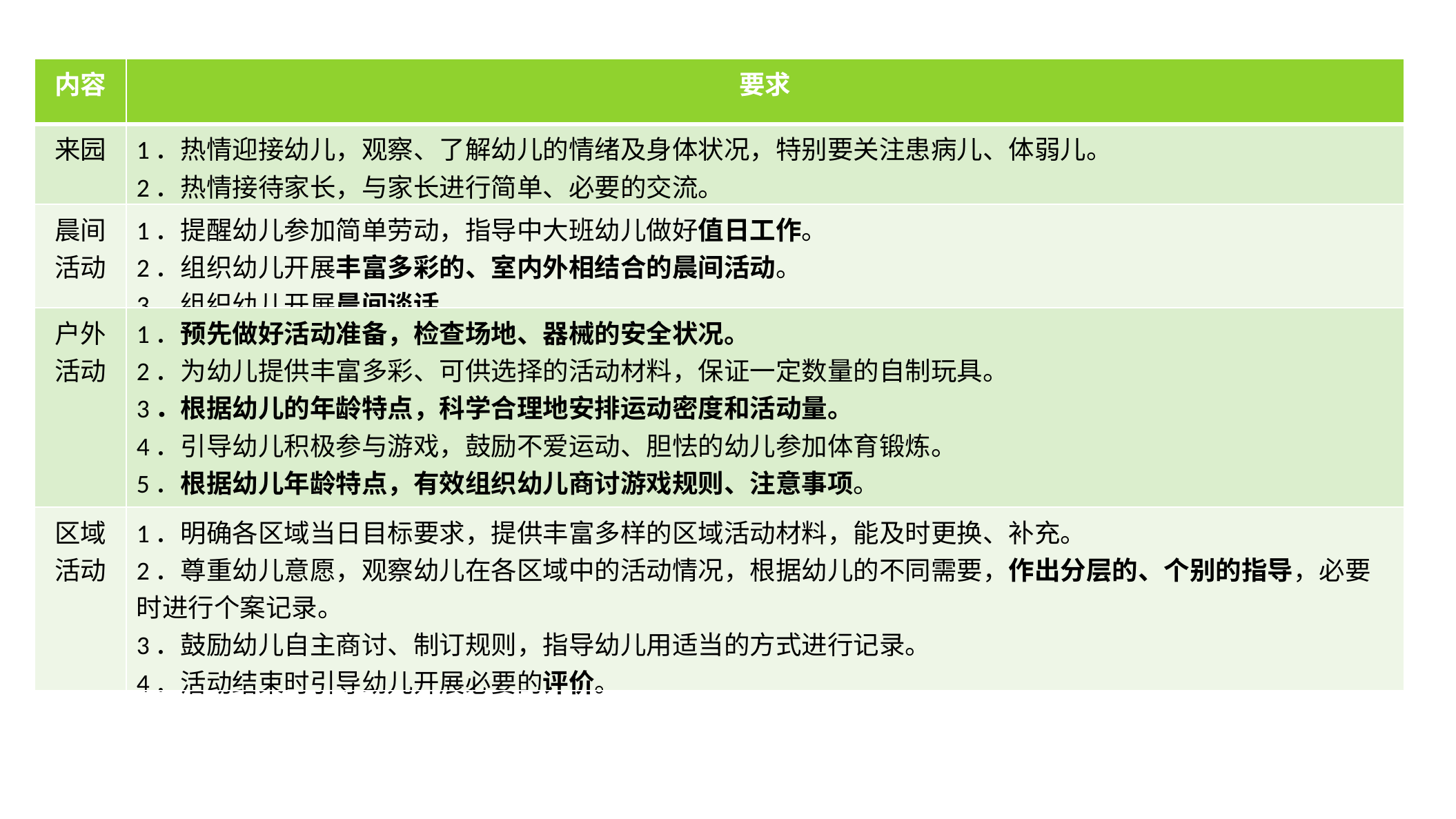

| 内容 | 要求 |
| --- | --- |
| 来园 | 1．热情迎接幼儿，观察、了解幼儿的情绪及身体状况，特别要关注患病儿、体弱儿。 2．热情接待家长，与家长进行简单、必要的交流。 |
| 晨间活动 | 1．提醒幼儿参加简单劳动，指导中大班幼儿做好值日工作。 2．组织幼儿开展丰富多彩的、室内外相结合的晨间活动。 3．组织幼儿开展晨间谈话。 |
| 户外活动 | 1．预先做好活动准备，检查场地、器械的安全状况。 2．为幼儿提供丰富多彩、可供选择的活动材料，保证一定数量的自制玩具。 3．根据幼儿的年龄特点，科学合理地安排运动密度和活动量。 4．引导幼儿积极参与游戏，鼓励不爱运动、胆怯的幼儿参加体育锻炼。 5．根据幼儿年龄特点，有效组织幼儿商讨游戏规则、注意事项。 6．充分利用园内外教育资源，开展参观、散步等多种类型的户外活动。 |
| 区域 活动 | 1．明确各区域当日目标要求，提供丰富多样的区域活动材料，能及时更换、补充。 2．尊重幼儿意愿，观察幼儿在各区域中的活动情况，根据幼儿的不同需要，作出分层的、个别的指导，必要时进行个案记录。 3．鼓励幼儿自主商讨、制订规则，指导幼儿用适当的方式进行记录。 4．活动结束时引导幼儿开展必要的评价。 |
点击请替换文字内容
请替换文字内容，点击添加相关标题文字，修改文字内容，也可以直接复制你的内容到此。请替换文字内容，点击添加相关标题文字，修改文字内容，也可以直接复制你的内容到此。请替换文字内容，点击添加相关标题文字，修改文字内容，也可以直接复制你的内容到此。
请替换文字内容，点击添加相关标题文字，修改文字内容，也可以直接复制你的内容到此。请替换文字内容，点击添加相关标题文字，修改文字内容，也可以直接复制你的内容到此。请替换文字内容，点击添加相关标题文字，修改文字内容，也可以直接复制你的内容到此。